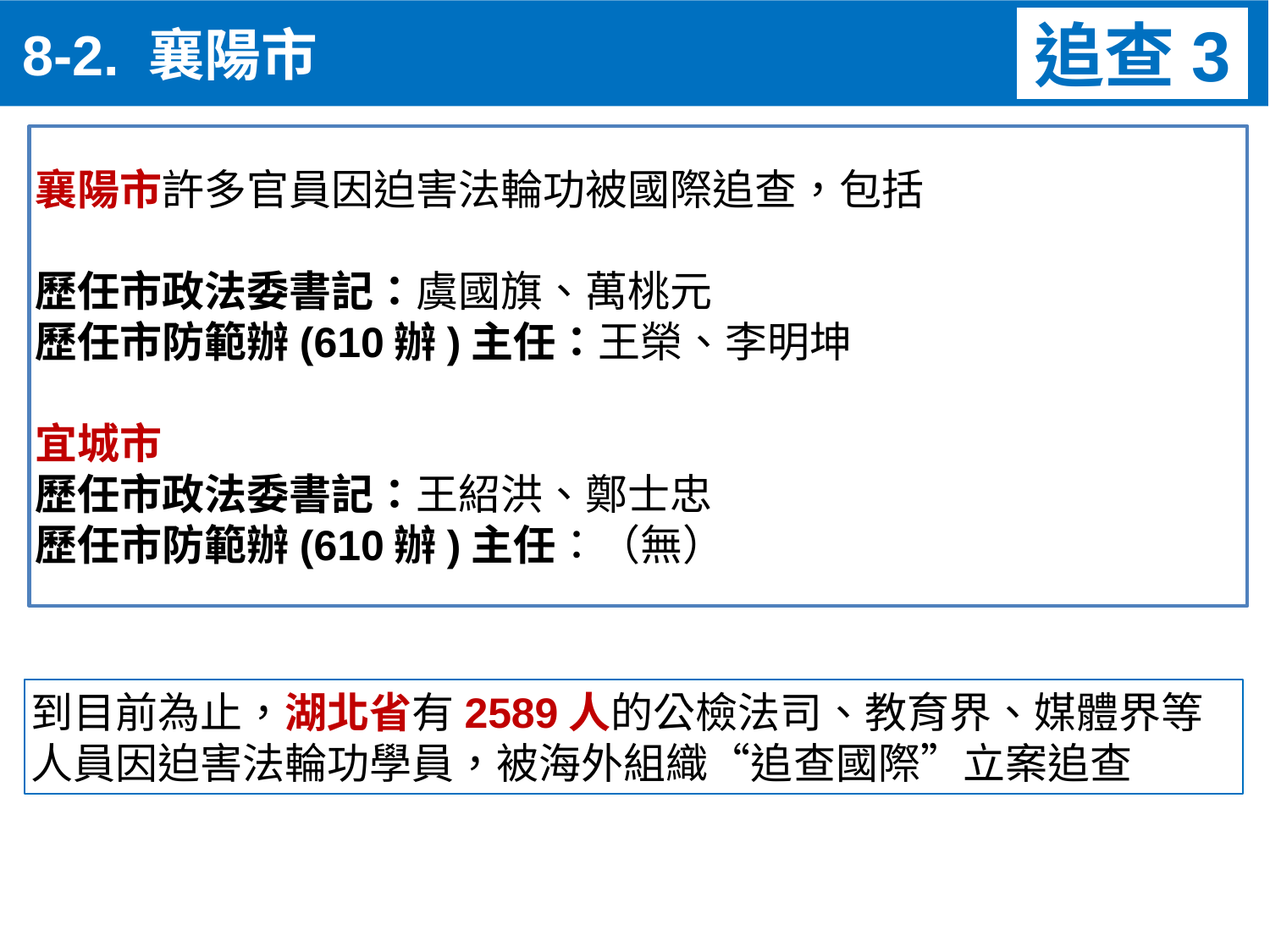

追查3

 8-2. 襄陽市

襄陽市許多官員因迫害法輪功被國際追查，包括

歷任市政法委書記：虞國旗、萬桃元
歷任市防範辦(610辦)主任：王榮、李明坤

宜城市
歷任市政法委書記：王紹洪、鄭士忠
歷任市防範辦(610辦)主任：（無）
到目前為止，湖北省有2589人的公檢法司、教育界、媒體界等人員因迫害法輪功學員，被海外組織“追查國際”立案追查